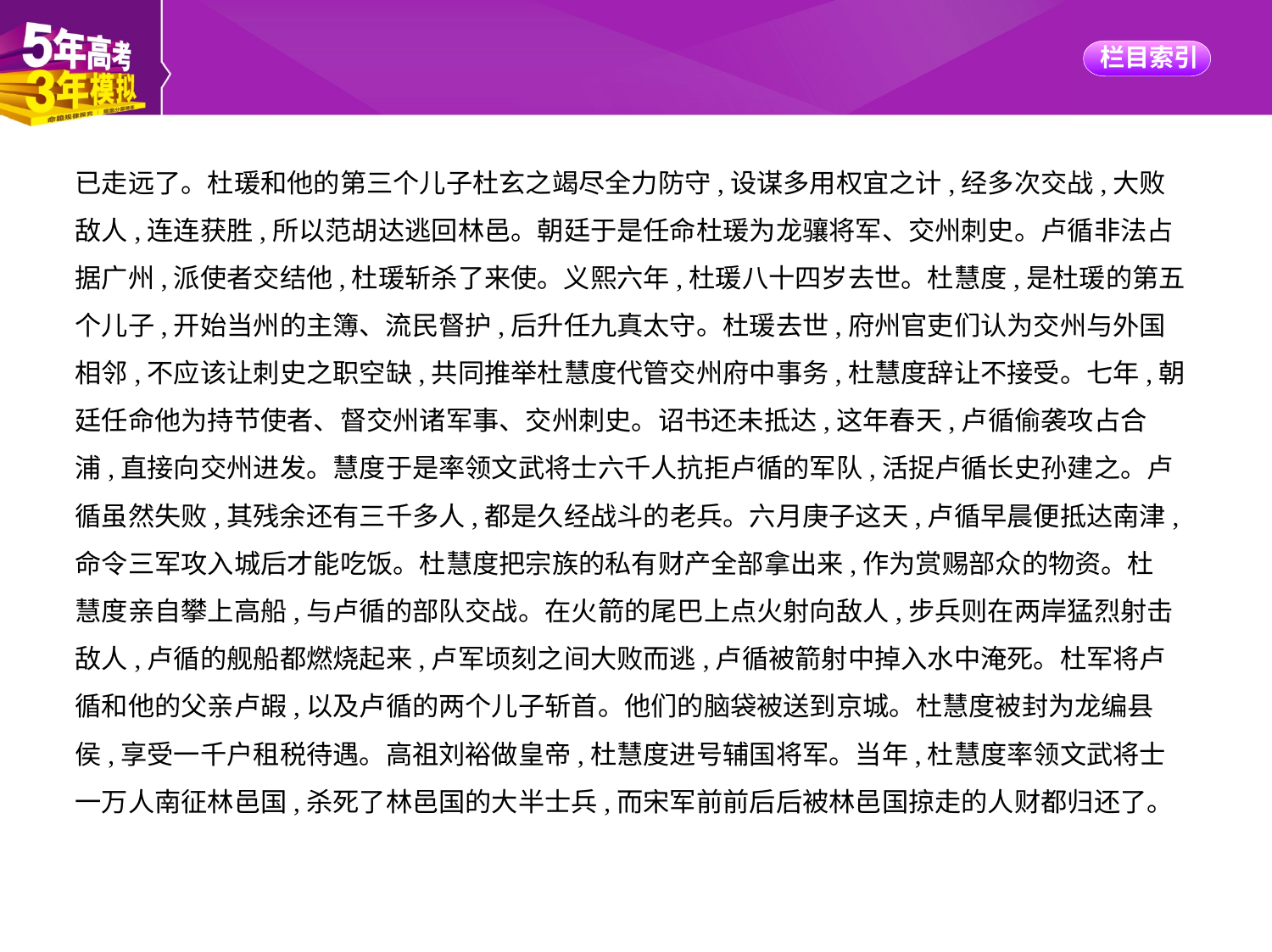

已走远了。杜瑗和他的第三个儿子杜玄之竭尽全力防守,设谋多用权宜之计,经多次交战,大败
敌人,连连获胜,所以范胡达逃回林邑。朝廷于是任命杜瑗为龙骧将军、交州刺史。卢循非法占
据广州,派使者交结他,杜瑗斩杀了来使。义熙六年,杜瑗八十四岁去世。杜慧度,是杜瑗的第五
个儿子,开始当州的主簿、流民督护,后升任九真太守。杜瑗去世,府州官吏们认为交州与外国
相邻,不应该让刺史之职空缺,共同推举杜慧度代管交州府中事务,杜慧度辞让不接受。七年,朝
廷任命他为持节使者、督交州诸军事、交州刺史。诏书还未抵达,这年春天,卢循偷袭攻占合
浦,直接向交州进发。慧度于是率领文武将士六千人抗拒卢循的军队,活捉卢循长史孙建之。卢
循虽然失败,其残余还有三千多人,都是久经战斗的老兵。六月庚子这天,卢循早晨便抵达南津,
命令三军攻入城后才能吃饭。杜慧度把宗族的私有财产全部拿出来,作为赏赐部众的物资。杜
慧度亲自攀上高船,与卢循的部队交战。在火箭的尾巴上点火射向敌人,步兵则在两岸猛烈射击
敌人,卢循的舰船都燃烧起来,卢军顷刻之间大败而逃,卢循被箭射中掉入水中淹死。杜军将卢
循和他的父亲卢嘏,以及卢循的两个儿子斩首。他们的脑袋被送到京城。杜慧度被封为龙编县
侯,享受一千户租税待遇。高祖刘裕做皇帝,杜慧度进号辅国将军。当年,杜慧度率领文武将士
一万人南征林邑国,杀死了林邑国的大半士兵,而宋军前前后后被林邑国掠走的人财都归还了。